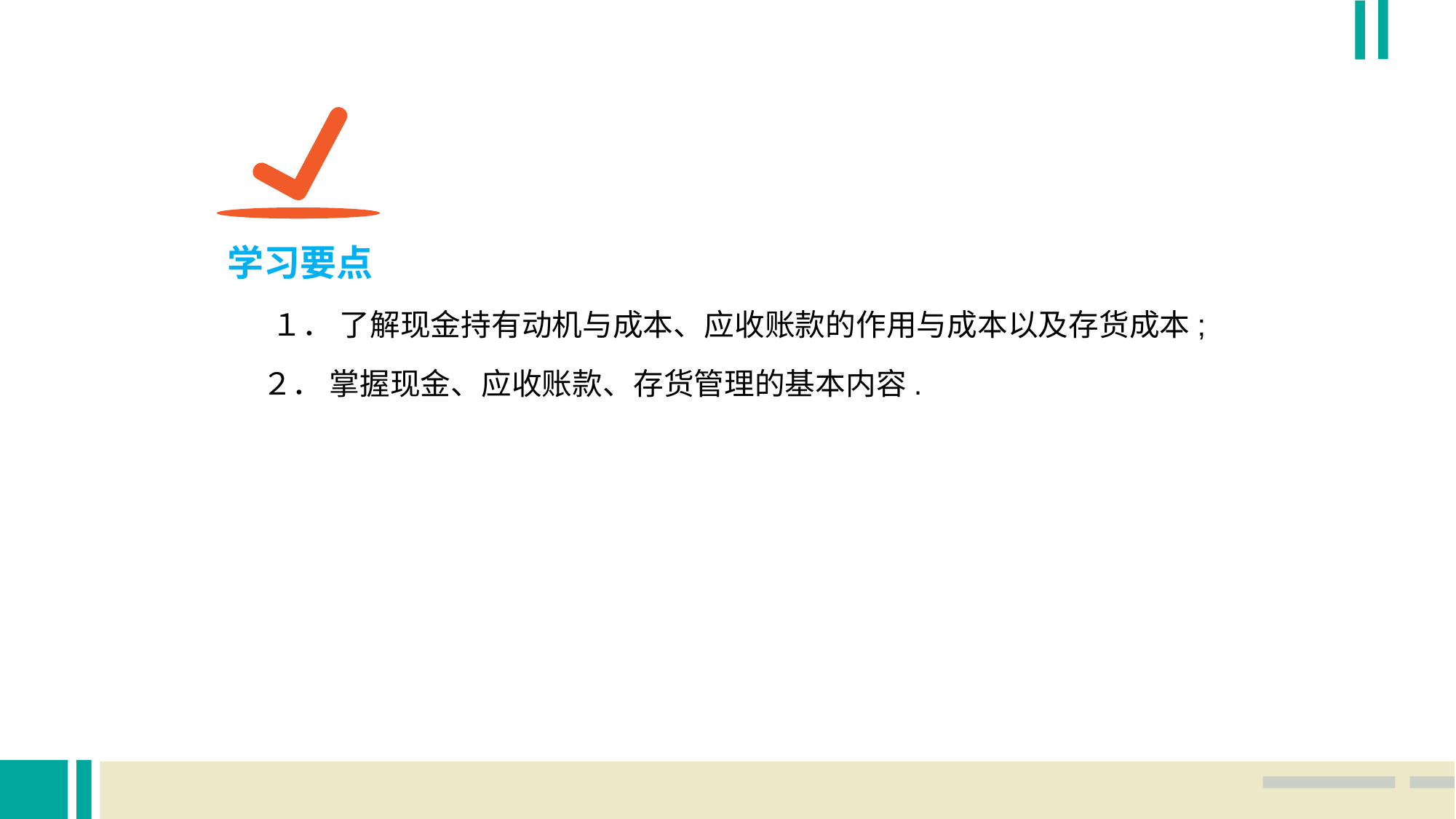

学习要点
 　１． 了解现金持有动机与成本、应收账款的作用与成本以及存货成本;
    ２． 掌握现金、应收账款、存货管理的基本内容.